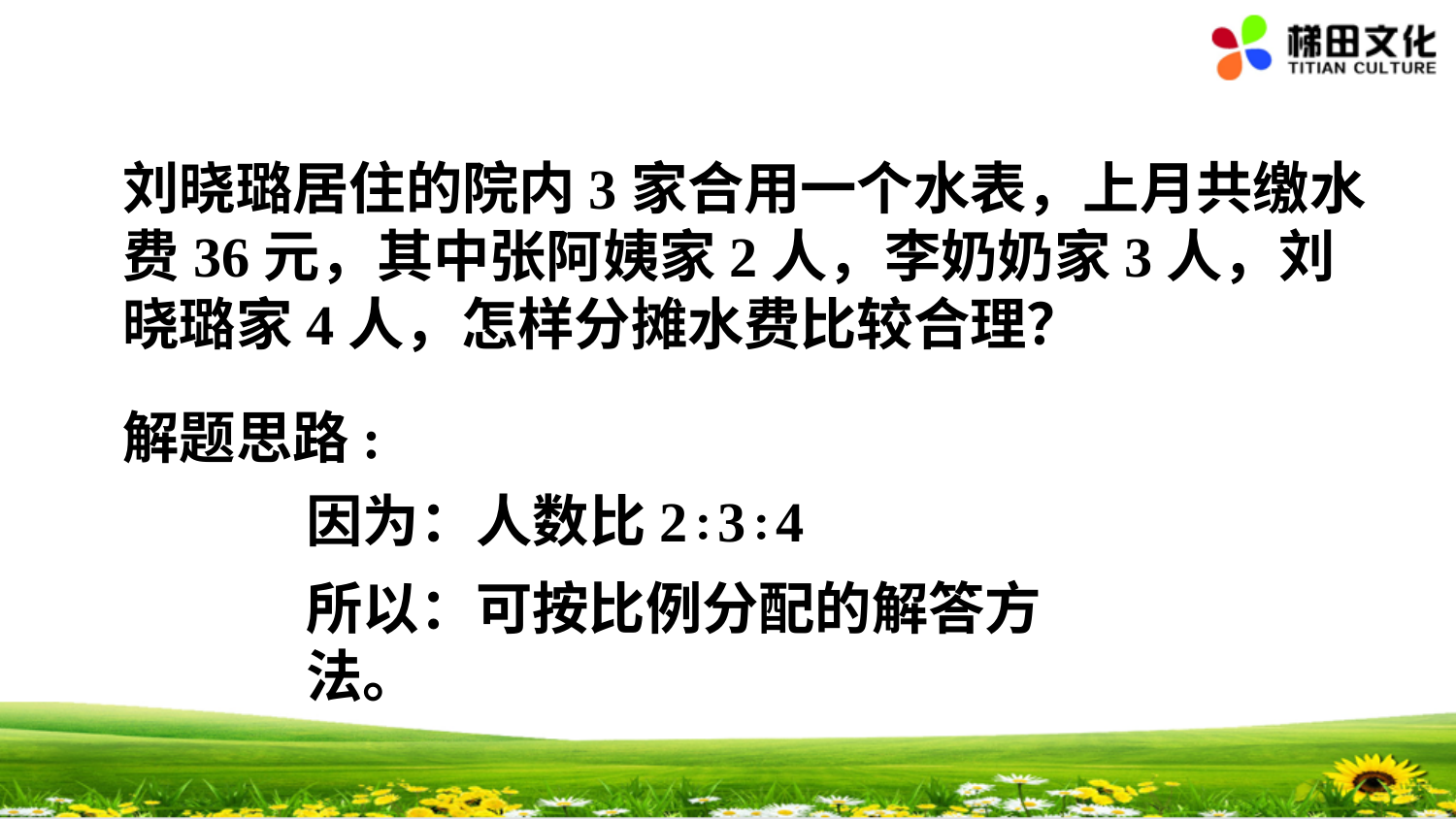

刘晓璐居住的院内3家合用一个水表，上月共缴水费36元，其中张阿姨家2人，李奶奶家3人，刘晓璐家4人，怎样分摊水费比较合理？
解题思路:
因为：人数比2∶3∶4
所以：可按比例分配的解答方法。